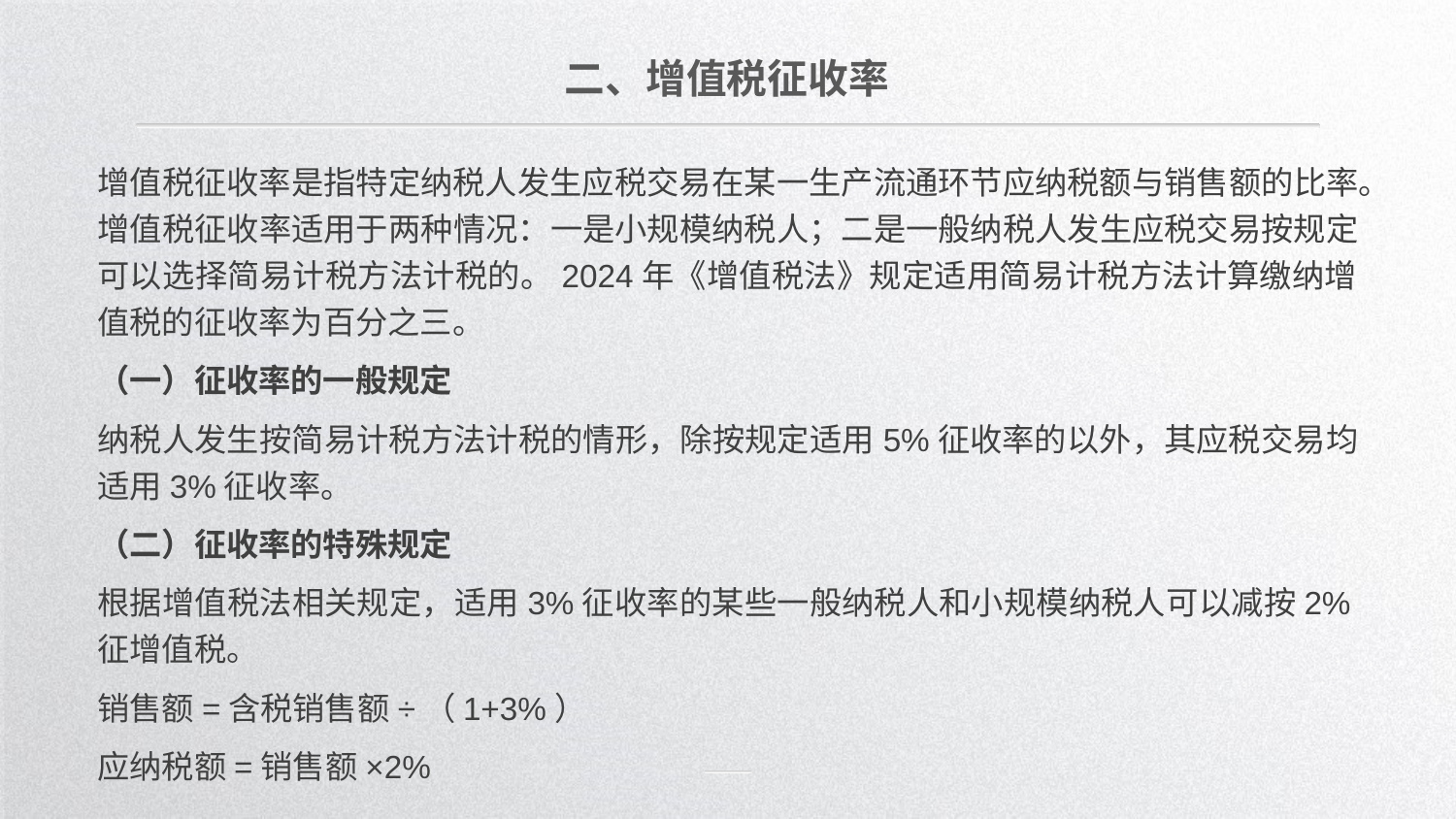

二、增值税征收率
增值税征收率是指特定纳税人发生应税交易在某一生产流通环节应纳税额与销售额的比率。增值税征收率适用于两种情况：一是小规模纳税人；二是一般纳税人发生应税交易按规定可以选择简易计税方法计税的。2024年《增值税法》规定适用简易计税方法计算缴纳增值税的征收率为百分之三。
（一）征收率的一般规定
纳税人发生按简易计税方法计税的情形，除按规定适用5%征收率的以外，其应税交易均适用3%征收率。
（二）征收率的特殊规定
根据增值税法相关规定，适用3%征收率的某些一般纳税人和小规模纳税人可以减按2%征增值税。
销售额=含税销售额÷（1+3%）
应纳税额=销售额×2%